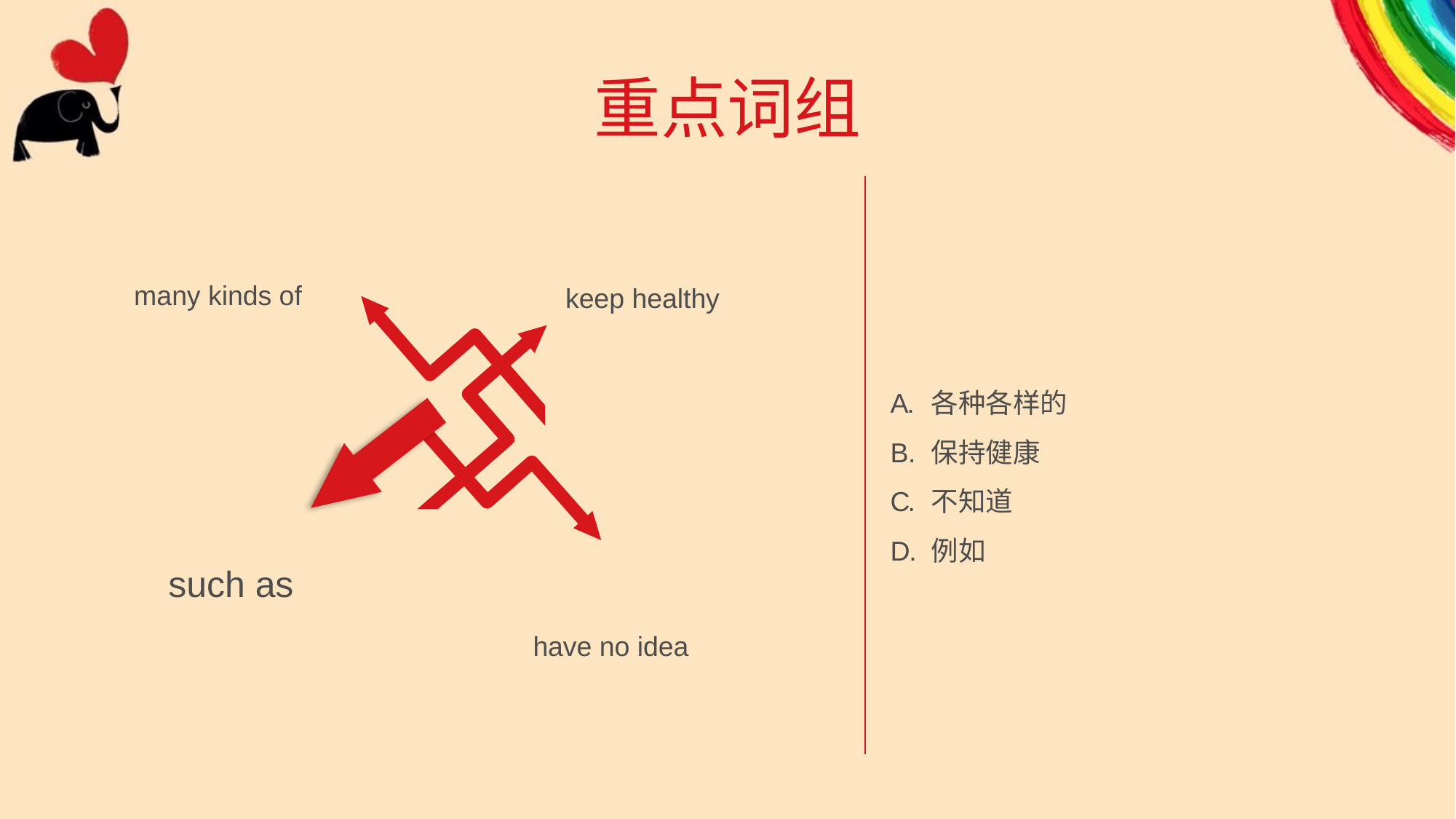

# 重点词组
各种各样的
保持健康
不知道
例如
many kinds of

keep healthy

such as
have no idea